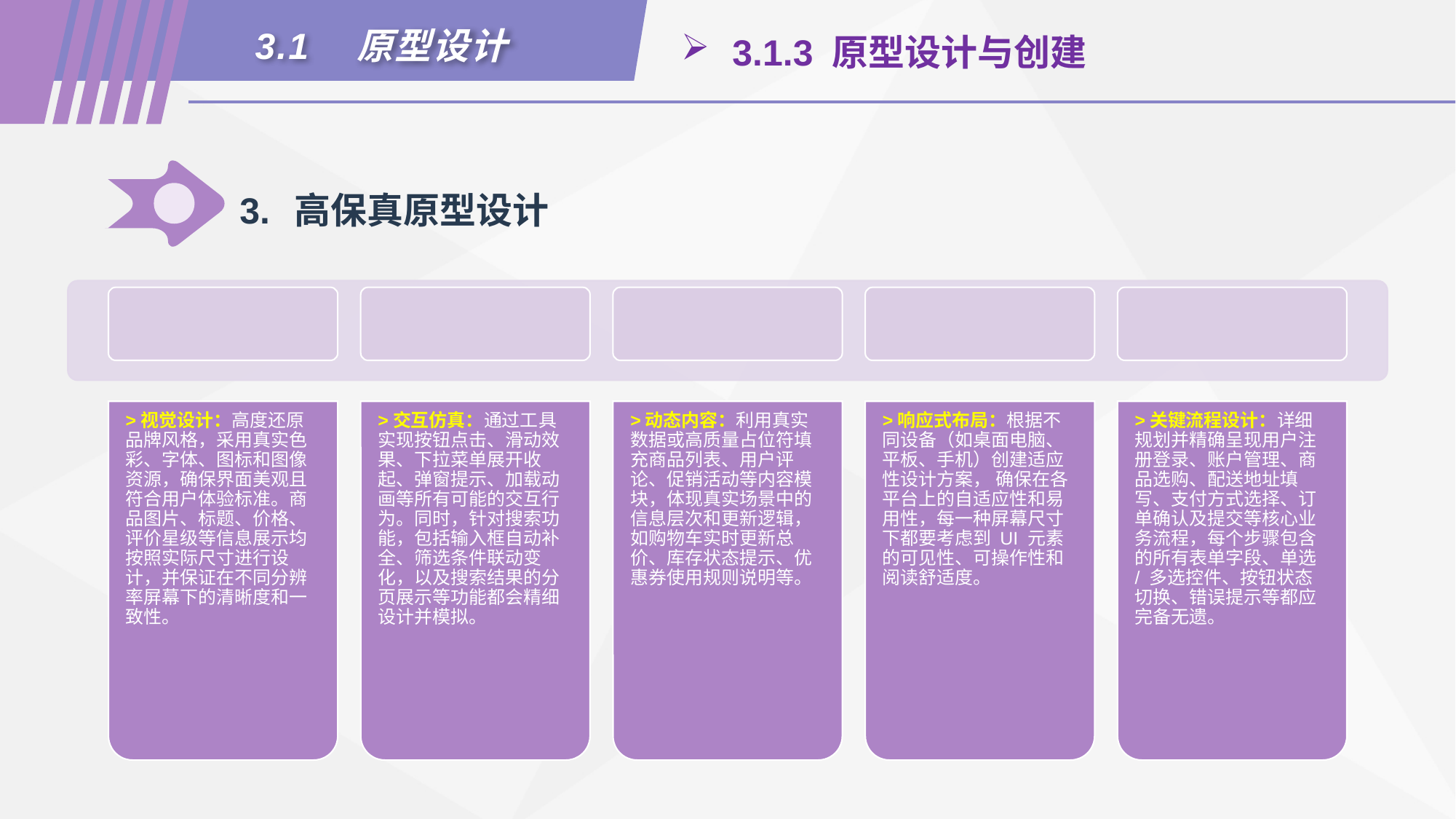

3.1　原型设计
 3.1.3 原型设计与创建

3.	高保真原型设计
>视觉设计：高度还原品牌风格，采用真实色彩、字体、图标和图像资源，确保界面美观且符合用户体验标准。商品图片、标题、价格、评价星级等信息展示均按照实际尺寸进行设计，并保证在不同分辨率屏幕下的清晰度和一致性。
>交互仿真：通过工具实现按钮点击、滑动效果、下拉菜单展开收起、弹窗提示、加载动画等所有可能的交互行为。同时，针对搜索功能，包括输入框自动补全、筛选条件联动变化，以及搜索结果的分页展示等功能都会精细设计并模拟。
>动态内容：利用真实数据或高质量占位符填充商品列表、用户评论、促销活动等内容模块，体现真实场景中的信息层次和更新逻辑，如购物车实时更新总价、库存状态提示、优惠券使用规则说明等。
>响应式布局：根据不同设备（如桌面电脑、平板、手机）创建适应性设计方案， 确保在各平台上的自适应性和易用性，每一种屏幕尺寸下都要考虑到 UI 元素的可见性、可操作性和阅读舒适度。
>关键流程设计：详细规划并精确呈现用户注册登录、账户管理、商品选购、配送地址填写、支付方式选择、订单确认及提交等核心业务流程，每个步骤包含的所有表单字段、单选 / 多选控件、按钮状态切换、错误提示等都应完备无遗。